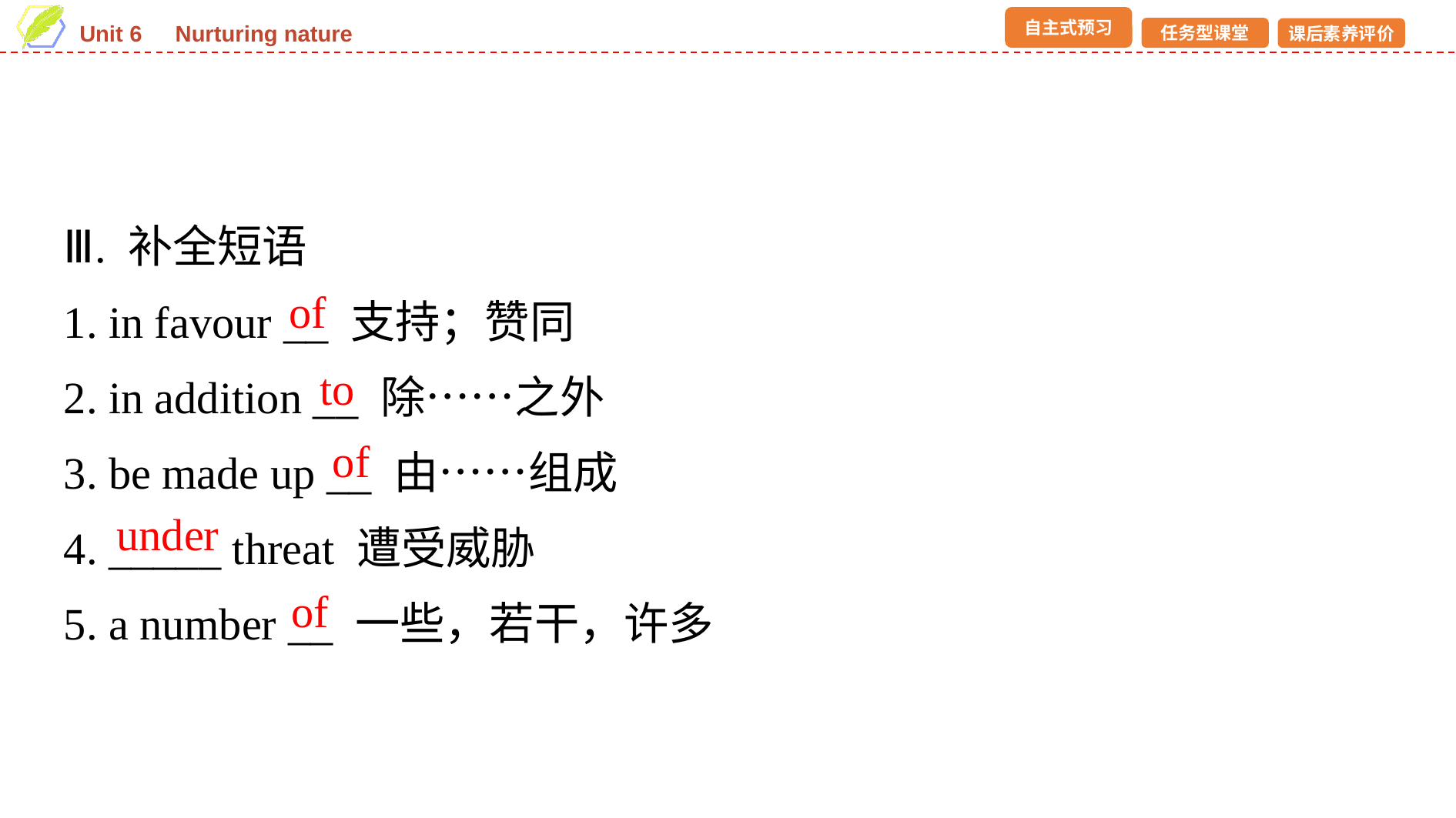

Ⅲ. 补全短语
1. in favour __ 支持；赞同
2. in addition __ 除……之外
3. be made up __ 由……组成
4. _____ threat 遭受威胁
5. a number __ 一些，若干，许多
of
to
of
under
of